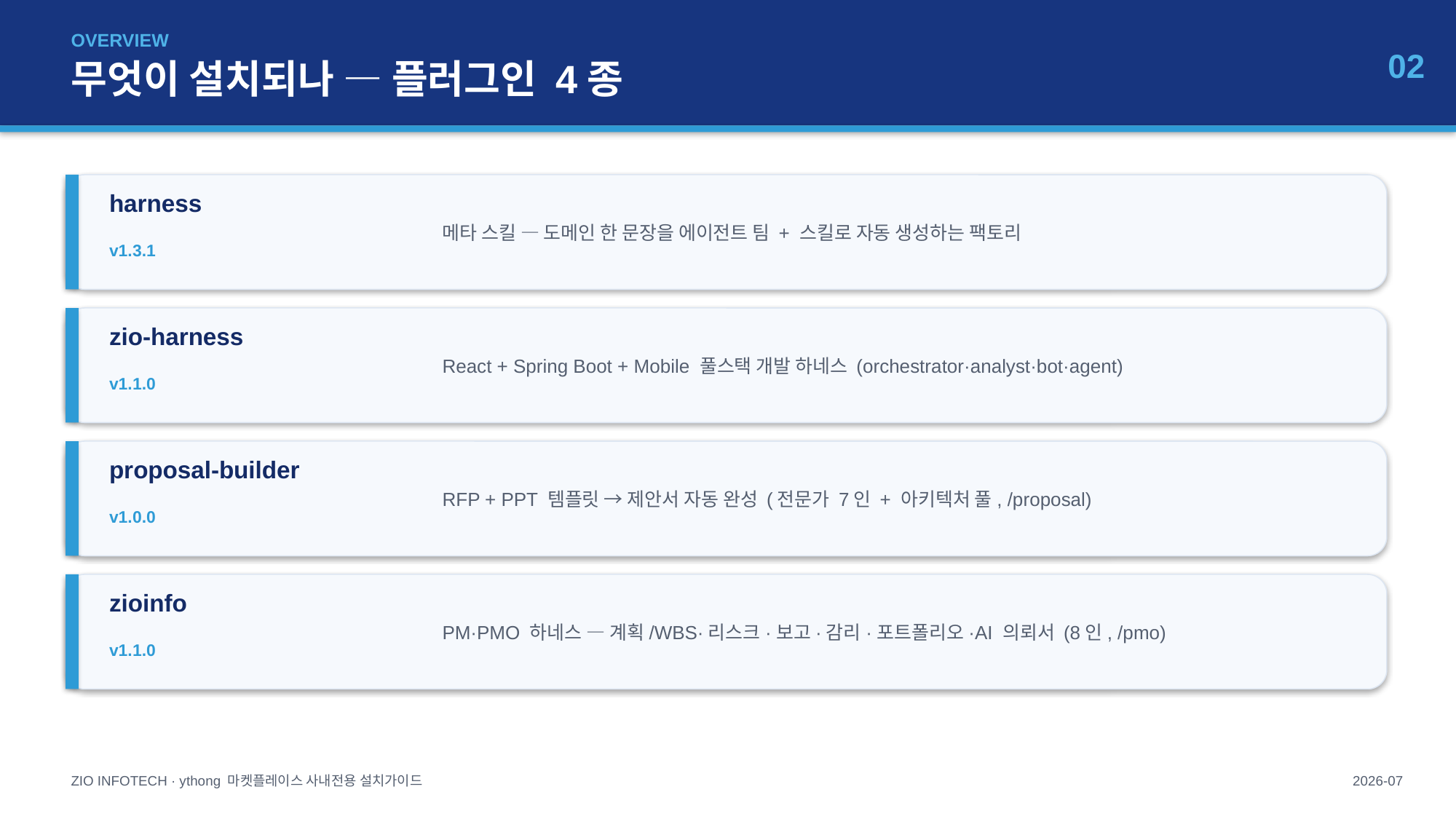

OVERVIEW
무엇이 설치되나 — 플러그인 4종
02

메타 스킬 — 도메인 한 문장을 에이전트 팀 + 스킬로 자동 생성하는 팩토리
harness
v1.3.1

React + Spring Boot + Mobile 풀스택 개발 하네스 (orchestrator·analyst·bot·agent)
zio-harness
v1.1.0

RFP + PPT 템플릿 → 제안서 자동 완성 (전문가 7인 + 아키텍처 풀, /proposal)
proposal-builder
v1.0.0

PM·PMO 하네스 — 계획/WBS·리스크·보고·감리·포트폴리오·AI 의뢰서 (8인, /pmo)
zioinfo
v1.1.0
ZIO INFOTECH · ythong 마켓플레이스 사내전용 설치가이드
2026-07